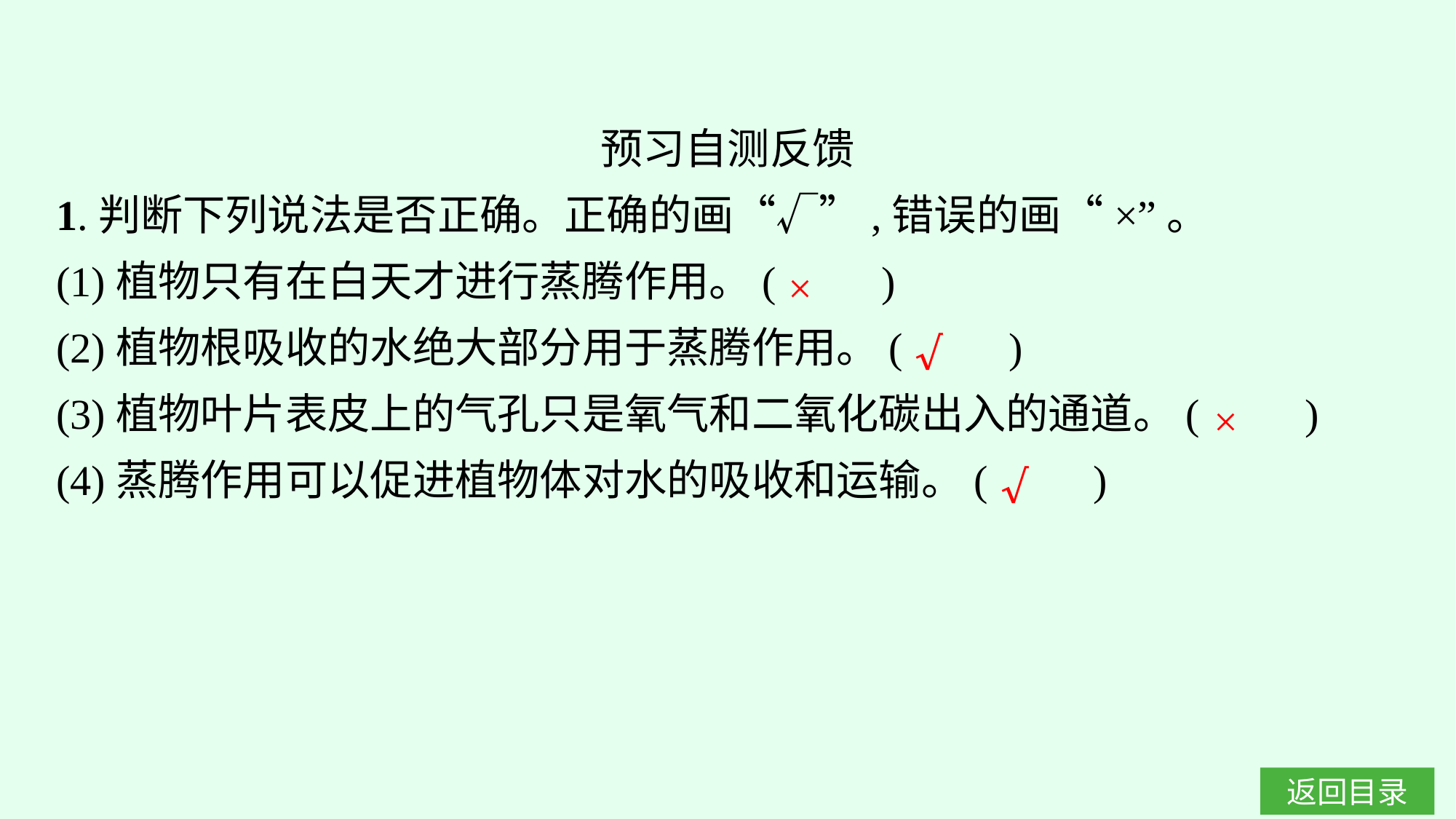

预习自测反馈
1.判断下列说法是否正确。正确的画“√”,错误的画“×”。
(1)植物只有在白天才进行蒸腾作用。(　　)
(2)植物根吸收的水绝大部分用于蒸腾作用。(　　)
(3)植物叶片表皮上的气孔只是氧气和二氧化碳出入的通道。(　　)
(4)蒸腾作用可以促进植物体对水的吸收和运输。(　　)
×
√
×
√